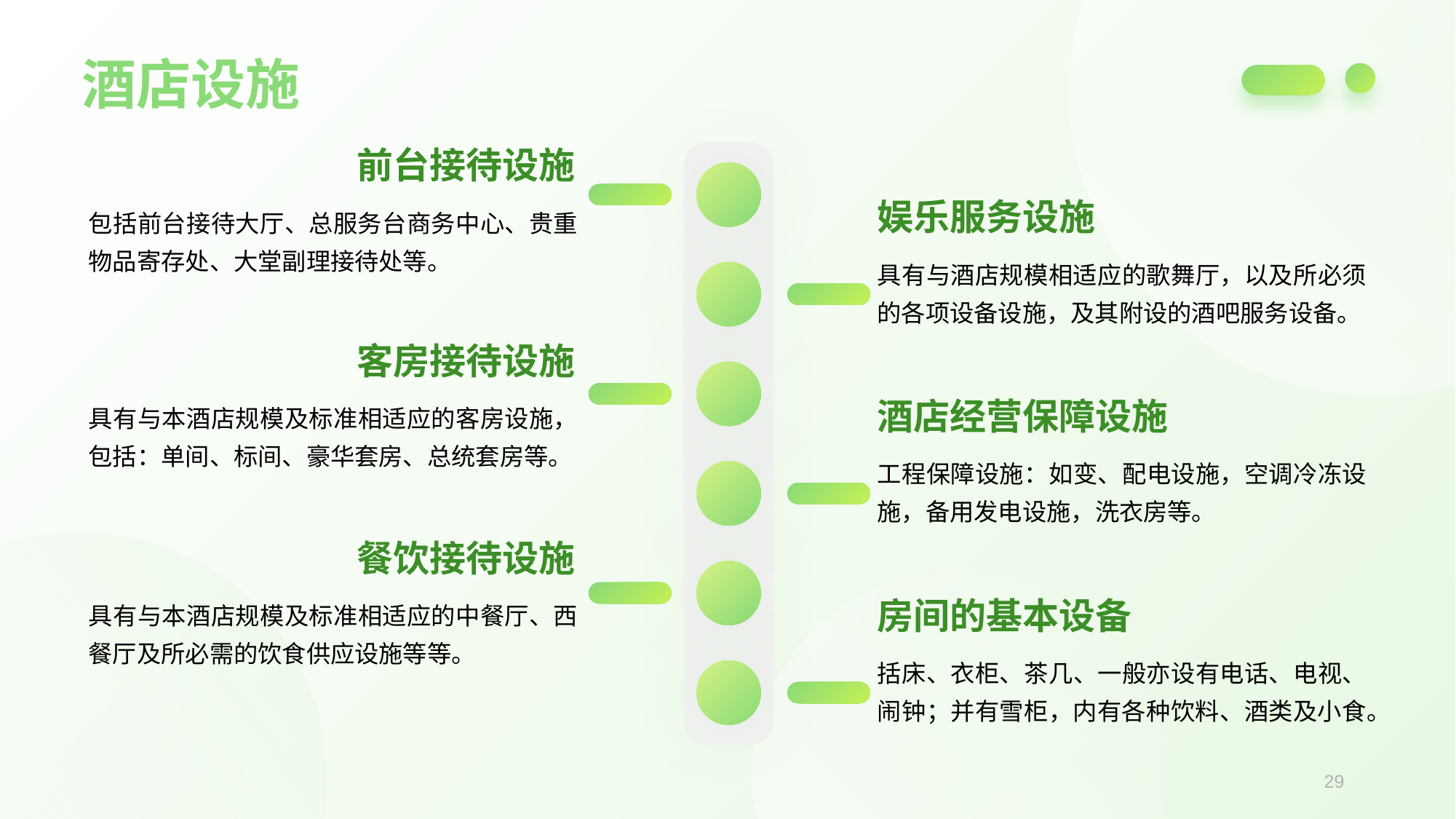

酒店设施

前台接待设施

娱乐服务设施
包括前台接待大厅、总服务台商务中心、贵重物品寄存处、大堂副理接待处等。
具有与酒店规模相适应的歌舞厅，以及所必须的各项设备设施，及其附设的酒吧服务设备。

客房接待设施

酒店经营保障设施
具有与本酒店规模及标准相适应的客房设施，包括：单间、标间、豪华套房、总统套房等。
工程保障设施：如变、配电设施，空调冷冻设施，备用发电设施，洗衣房等。

餐饮接待设施

具有与本酒店规模及标准相适应的中餐厅、西餐厅及所必需的饮食供应设施等等。
房间的基本设备
括床、衣柜、茶几、一般亦设有电话、电视、闹钟；并有雪柜，内有各种饮料、酒类及小食。

29